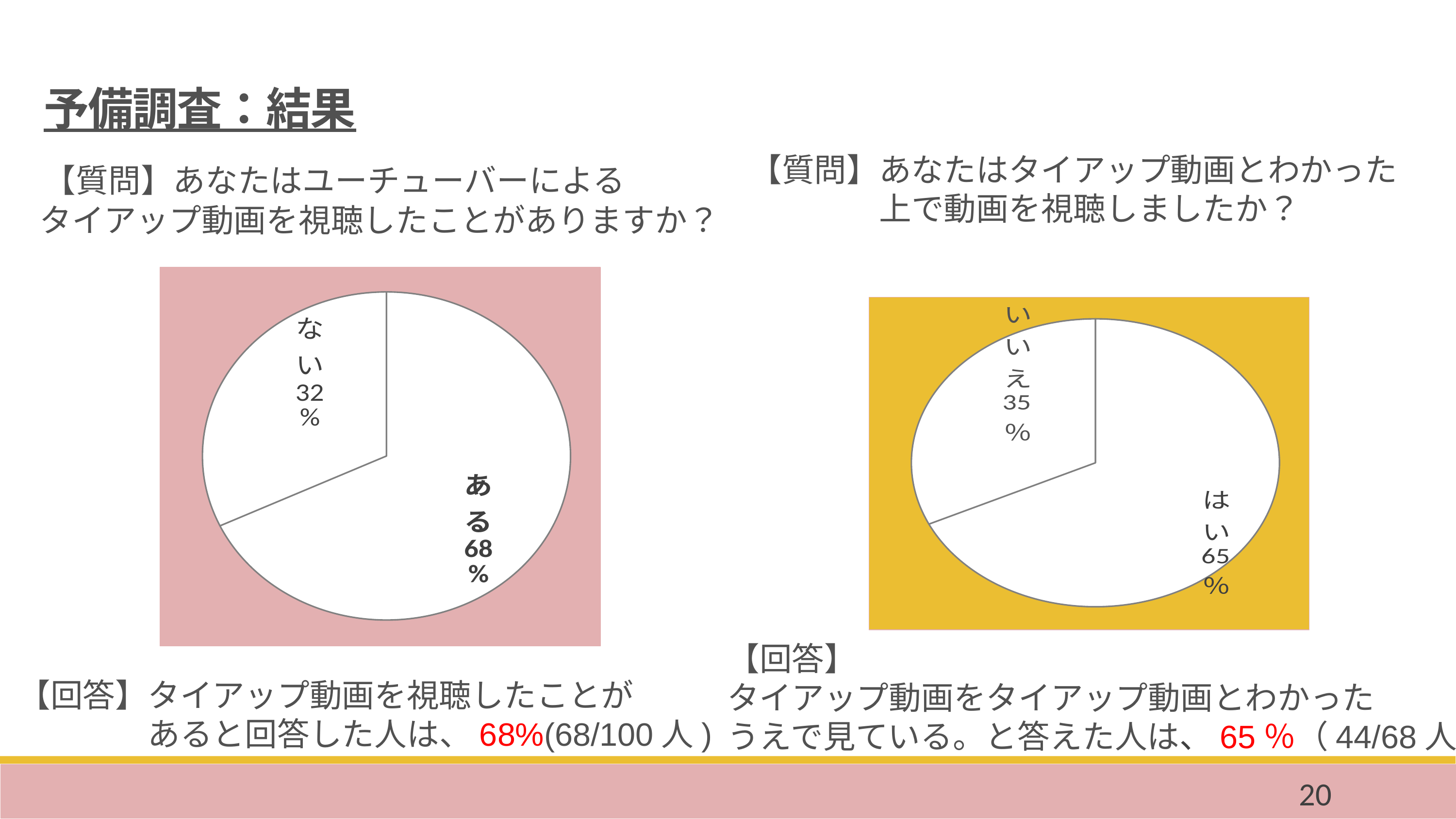

予備調査：結果
【質問】あなたはタイアップ動画とわかった
　　　　上で動画を視聴しましたか？
　【質問】あなたはユーチューバーによる
　タイアップ動画を視聴したことがありますか？

### Chart

| Category |  |
|---|---|
| ある | 0.68 |
| ない | 0.32 |

### Chart

| Category |  |
|---|---|
| ある | 0.68 |
| ない | 0.32 |
【回答】
タイアップ動画をタイアップ動画とわかった
うえで見ている。と答えた人は、65％（44/68人）

【回答】タイアップ動画を視聴したことが
　　　　あると回答した人は、68%(68/100人)
20